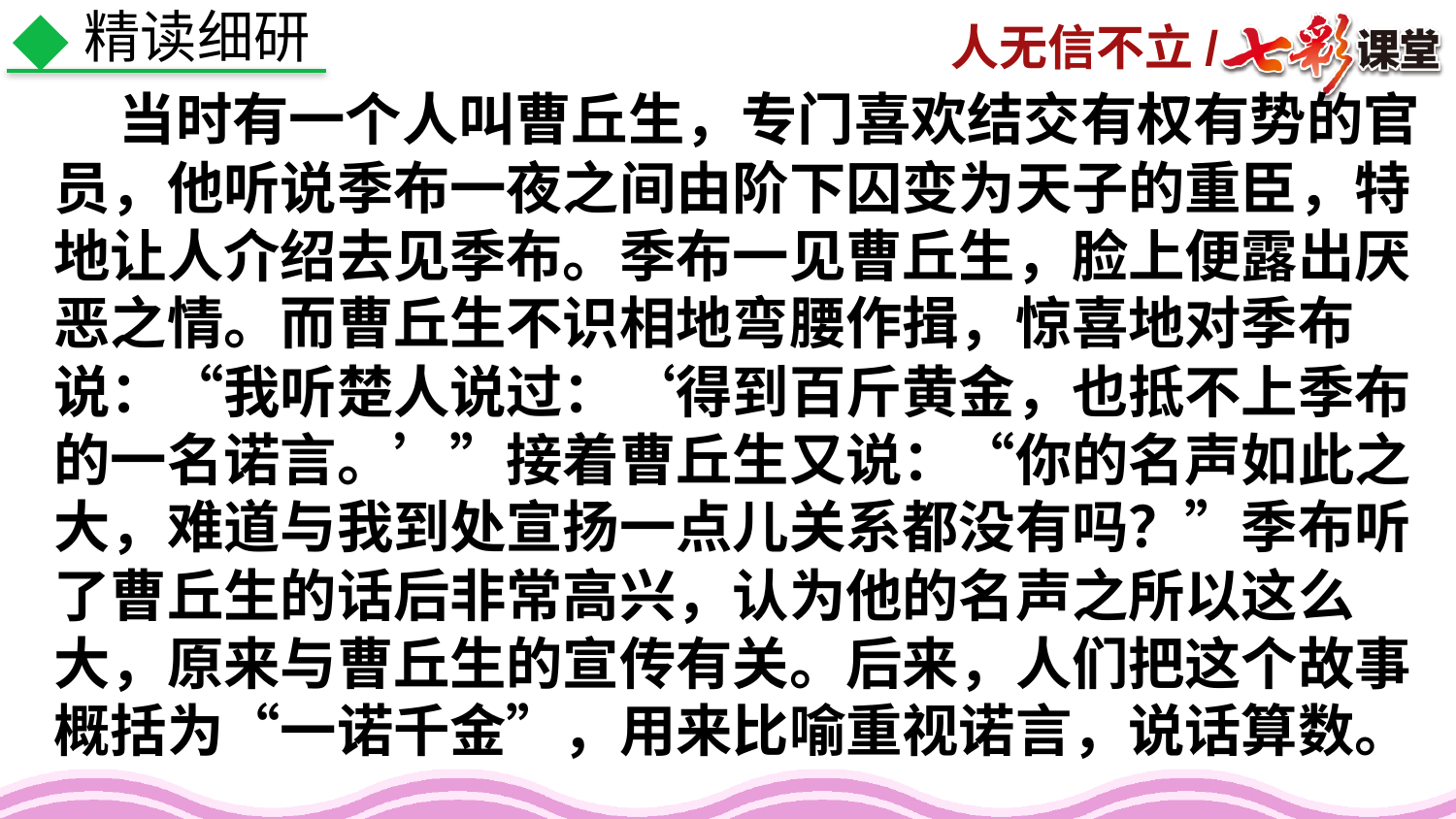

精读细研

    当时有一个人叫曹丘生，专门喜欢结交有权有势的官员，他听说季布一夜之间由阶下囚变为天子的重臣，特地让人介绍去见季布。季布一见曹丘生，脸上便露出厌恶之情。而曹丘生不识相地弯腰作揖，惊喜地对季布说：“我听楚人说过：‘得到百斤黄金，也抵不上季布的一名诺言。’”接着曹丘生又说：“你的名声如此之大，难道与我到处宣扬一点儿关系都没有吗？”季布听了曹丘生的话后非常高兴，认为他的名声之所以这么大，原来与曹丘生的宣传有关。后来，人们把这个故事概括为“一诺千金”，用来比喻重视诺言，说话算数。